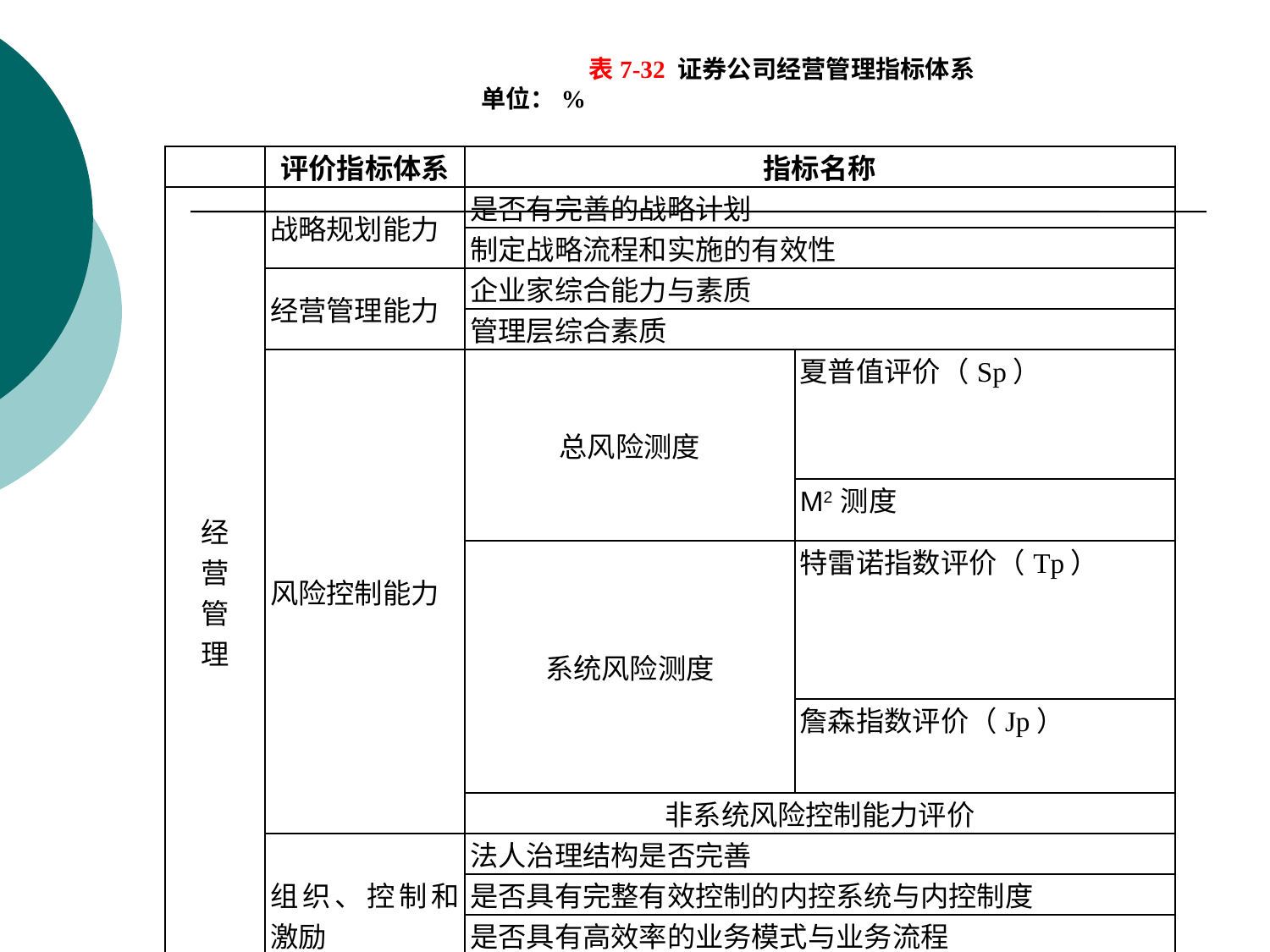

表7-32 证券公司经营管理指标体系                     单位：%
|  | 评价指标体系 | 指标名称 |  |
| --- | --- | --- | --- |
| 经 营 管 理 | 战略规划能力 | 是否有完善的战略计划 |  |
|  |  | 制定战略流程和实施的有效性 |  |
|  | 经营管理能力 | 企业家综合能力与素质 |  |
|  |  | 管理层综合素质 |  |
|  | 风险控制能力 | 总风险测度 | 夏普值评价（Sp） |
|  |  |  | M2 测度 |
|  |  | 系统风险测度 | 特雷诺指数评价（Tp） |
|  |  |  | 詹森指数评价（Jp） |
|  |  | 非系统风险控制能力评价 |  |
|  | 组织、控制和激励 | 法人治理结构是否完善 |  |
|  |  | 是否具有完整有效控制的内控系统与内控制度 |  |
|  |  | 是否具有高效率的业务模式与业务流程 |  |
|  |  | 是否具有高效率的激励机制 |  |